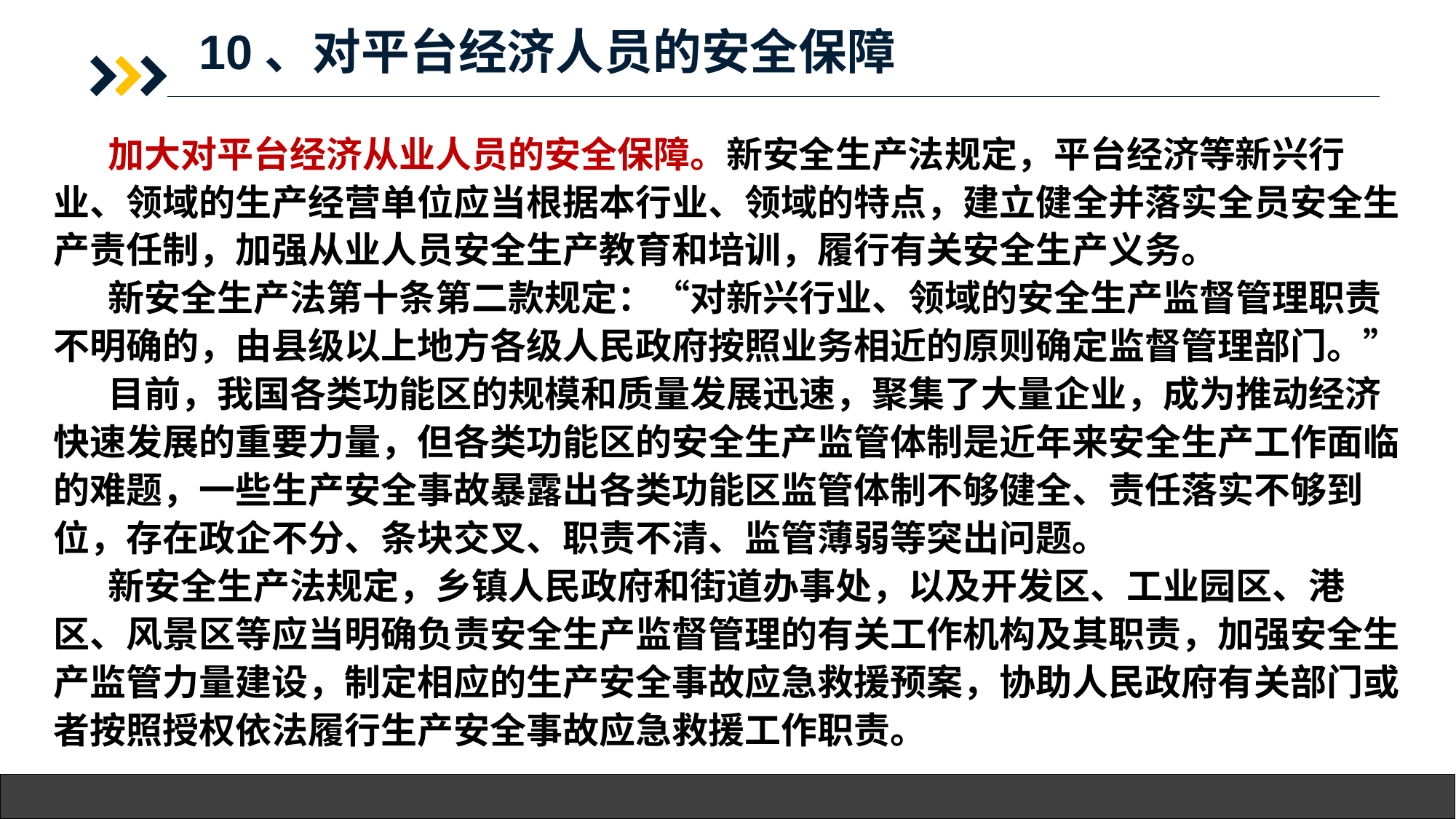

10、对平台经济人员的安全保障

加大对平台经济从业人员的安全保障。新安全生产法规定，平台经济等新兴行业、领域的生产经营单位应当根据本行业、领域的特点，建立健全并落实全员安全生产责任制，加强从业人员安全生产教育和培训，履行有关安全生产义务。
新安全生产法第十条第二款规定：“对新兴行业、领域的安全生产监督管理职责不明确的，由县级以上地方各级人民政府按照业务相近的原则确定监督管理部门。”
目前，我国各类功能区的规模和质量发展迅速，聚集了大量企业，成为推动经济快速发展的重要力量，但各类功能区的安全生产监管体制是近年来安全生产工作面临的难题，一些生产安全事故暴露出各类功能区监管体制不够健全、责任落实不够到位，存在政企不分、条块交叉、职责不清、监管薄弱等突出问题。
新安全生产法规定，乡镇人民政府和街道办事处，以及开发区、工业园区、港区、风景区等应当明确负责安全生产监督管理的有关工作机构及其职责，加强安全生产监管力量建设，制定相应的生产安全事故应急救援预案，协助人民政府有关部门或者按照授权依法履行生产安全事故应急救援工作职责。